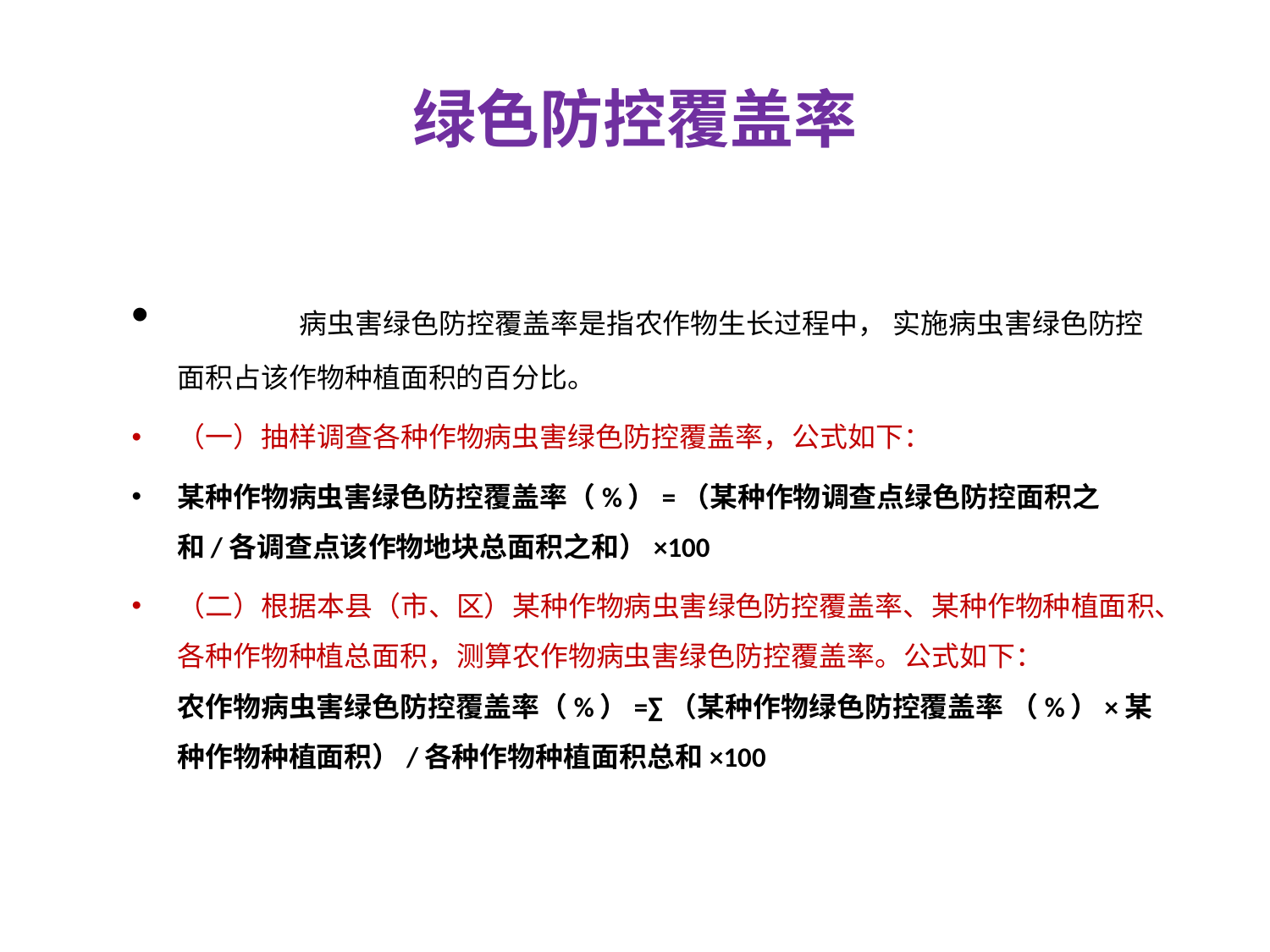

# 绿色防控覆盖率
          病虫害绿色防控覆盖率是指农作物生长过程中， 实施病虫害绿色防控面积占该作物种植面积的百分比。
（一）抽样调查各种作物病虫害绿色防控覆盖率，公式如下：
某种作物病虫害绿色防控覆盖率（%）=（某种作物调查点绿色防控面积之和/各调查点该作物地块总面积之和）×100
（二）根据本县（市、区）某种作物病虫害绿色防控覆盖率、某种作物种植面积、各种作物种植总面积，测算农作物病虫害绿色防控覆盖率。公式如下： 
农作物病虫害绿色防控覆盖率（%）=∑（某种作物绿色防控覆盖率 （%）×某种作物种植面积）/各种作物种植面积总和×100